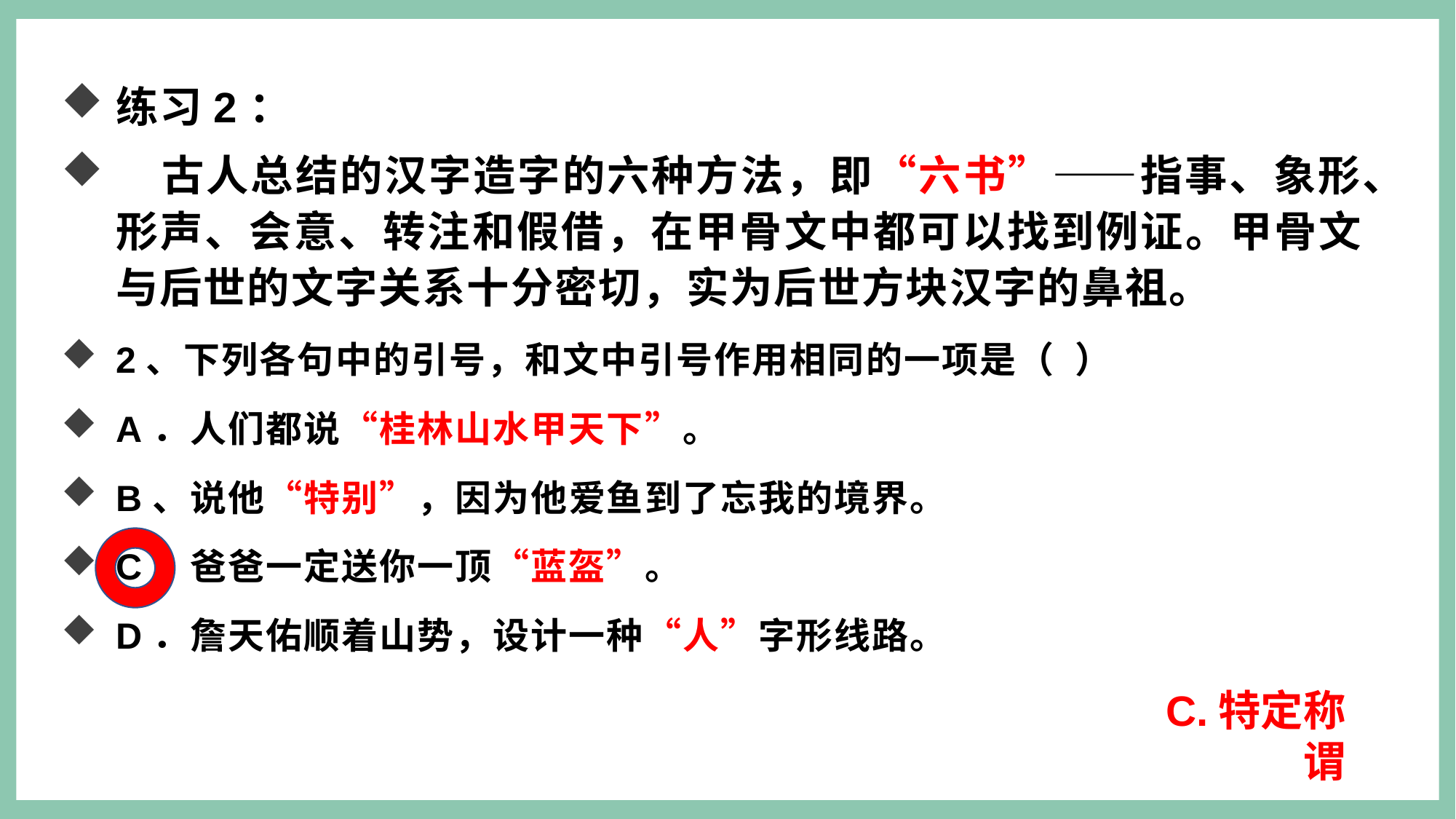

练习2：
   古人总结的汉字造字的六种方法，即“六书”——指事、象形、形声、会意、转注和假借，在甲骨文中都可以找到例证。甲骨文与后世的文字关系十分密切，实为后世方块汉字的鼻祖。
2、下列各句中的引号，和文中引号作用相同的一项是（  ）
A．人们都说“桂林山水甲天下”。
B、说他“特别”，因为他爱鱼到了忘我的境界。
C、爸爸一定送你一顶“蓝盔”。
D．詹天佑顺着山势，设计一种“人”字形线路。

C.特定称谓